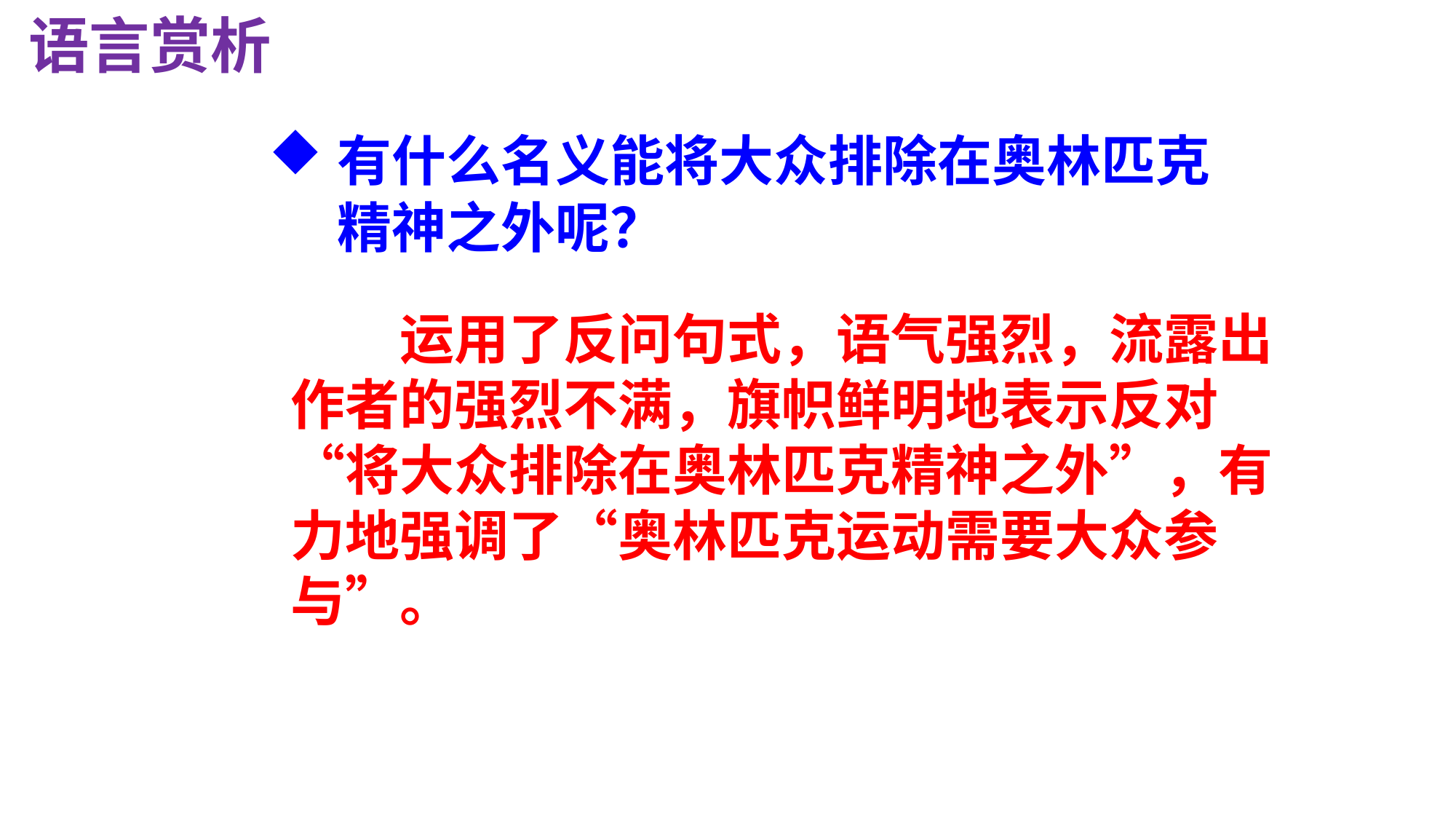

语言赏析
有什么名义能将大众排除在奥林匹克精神之外呢？
　　运用了反问句式，语气强烈，流露出作者的强烈不满，旗帜鲜明地表示反对“将大众排除在奥林匹克精神之外”，有力地强调了“奥林匹克运动需要大众参与”。